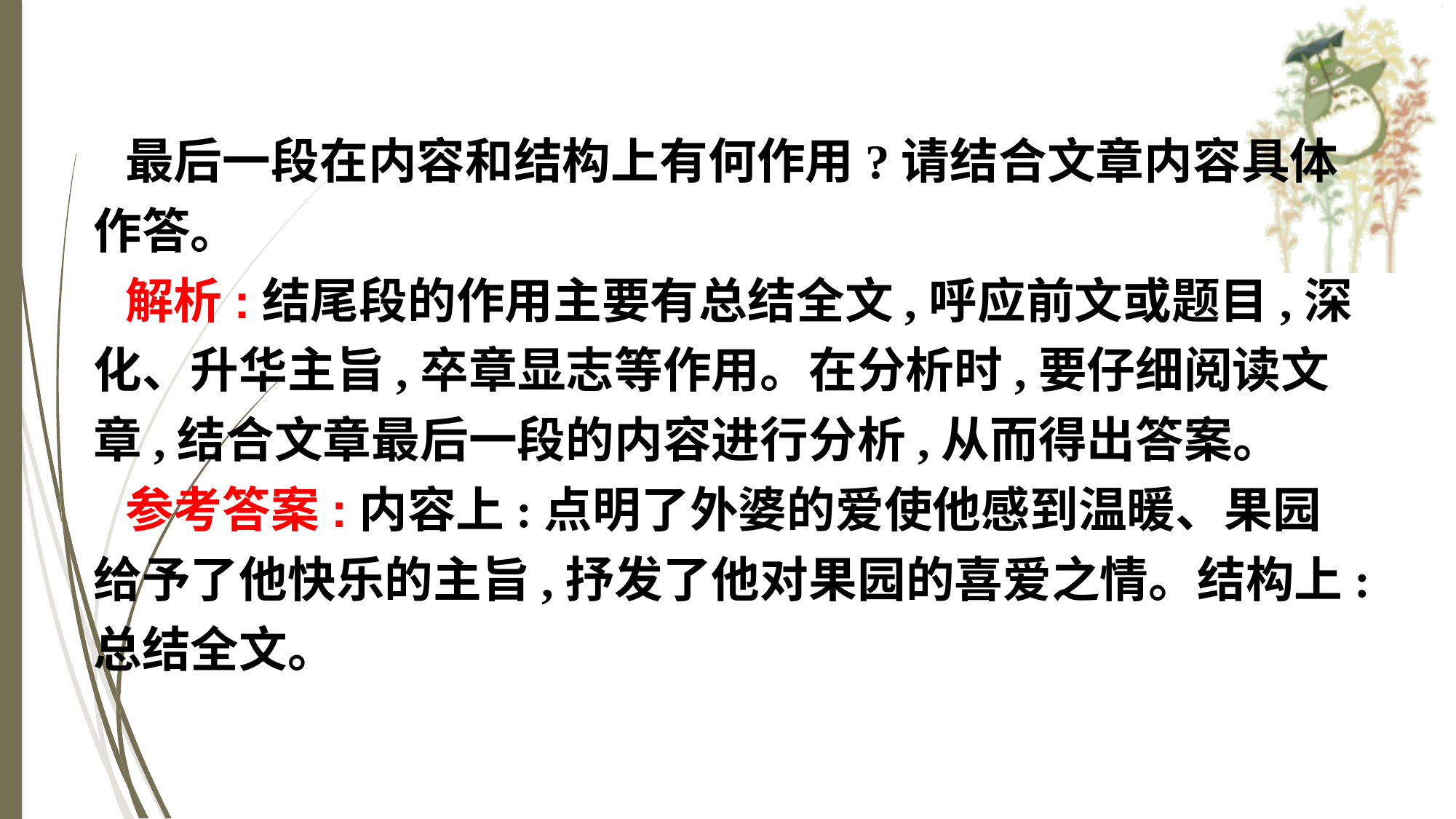

最后一段在内容和结构上有何作用?请结合文章内容具体作答。
解析:结尾段的作用主要有总结全文,呼应前文或题目,深化、升华主旨,卒章显志等作用。在分析时,要仔细阅读文章,结合文章最后一段的内容进行分析,从而得出答案。
参考答案:内容上:点明了外婆的爱使他感到温暖、果园给予了他快乐的主旨,抒发了他对果园的喜爱之情。结构上:总结全文。